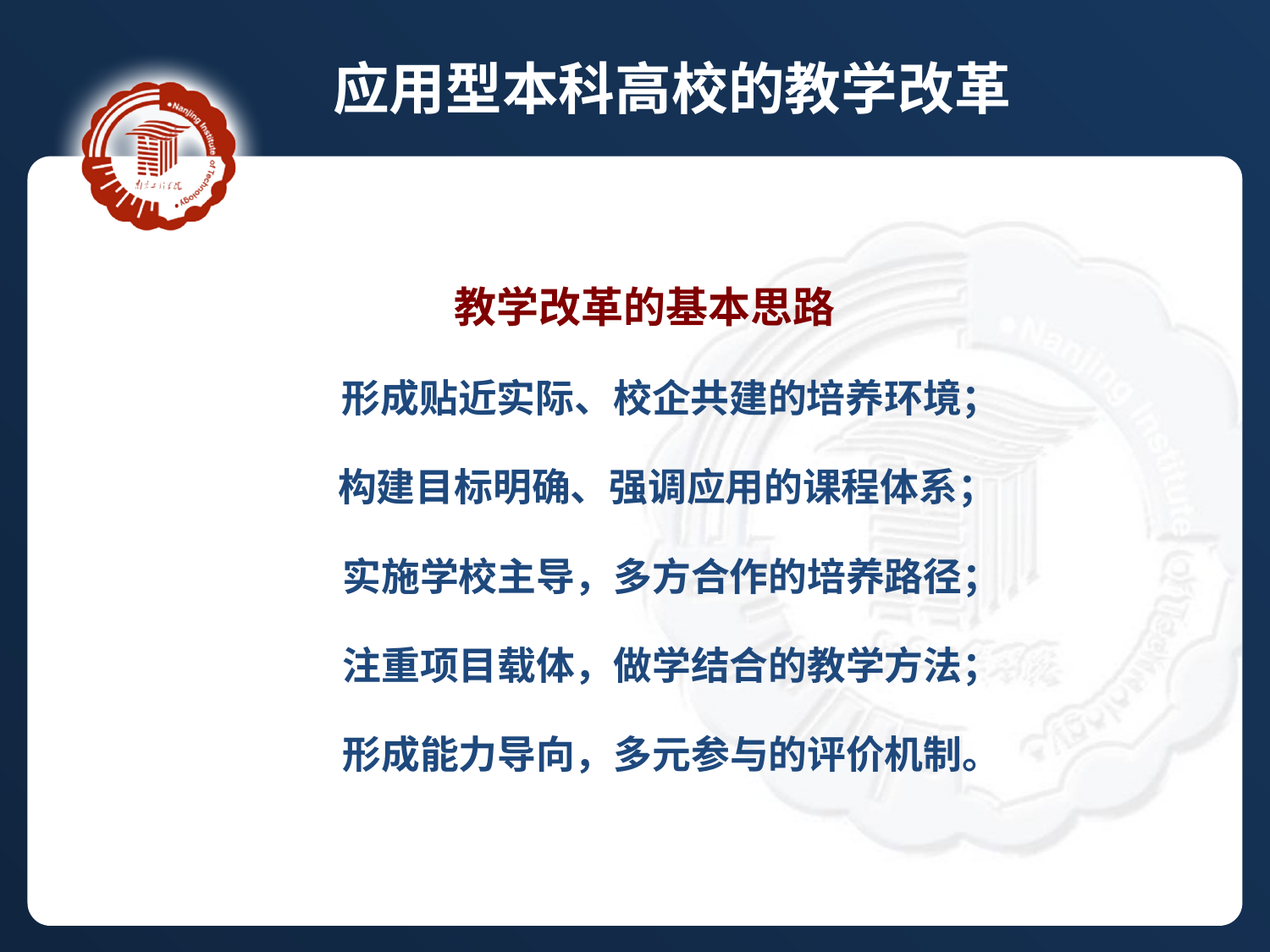

应用型本科高校的教学改革
教学改革的基本思路
     形成贴近实际、校企共建的培养环境；
    构建目标明确、强调应用的课程体系；
     实施学校主导，多方合作的培养路径；
     注重项目载体，做学结合的教学方法；
     形成能力导向，多元参与的评价机制。